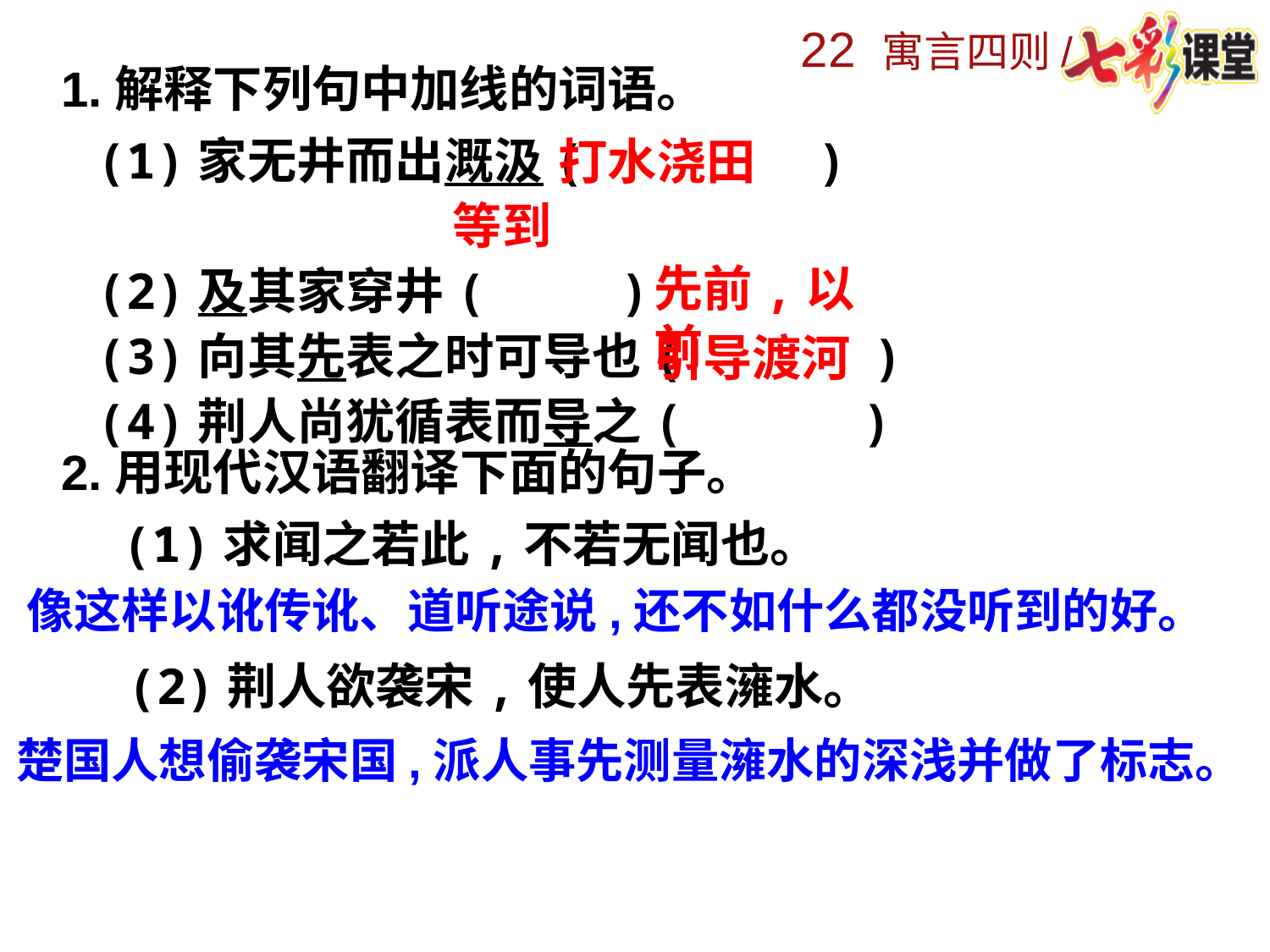

1.解释下列句中加线的词语。
(1)家无井而出溉汲(　　　　 )
(2)及其家穿井(　　 )
(3)向其先表之时可导也(　    　  )
(4)荆人尚犹循表而导之(　    　 )
打水浇田
等到
先前,以前
引导渡河
2.用现代汉语翻译下面的句子。
 (1)求闻之若此,不若无闻也。

 (2)荆人欲袭宋,使人先表澭水。
像这样以讹传讹、道听途说,还不如什么都没听到的好。
楚国人想偷袭宋国,派人事先测量澭水的深浅并做了标志。